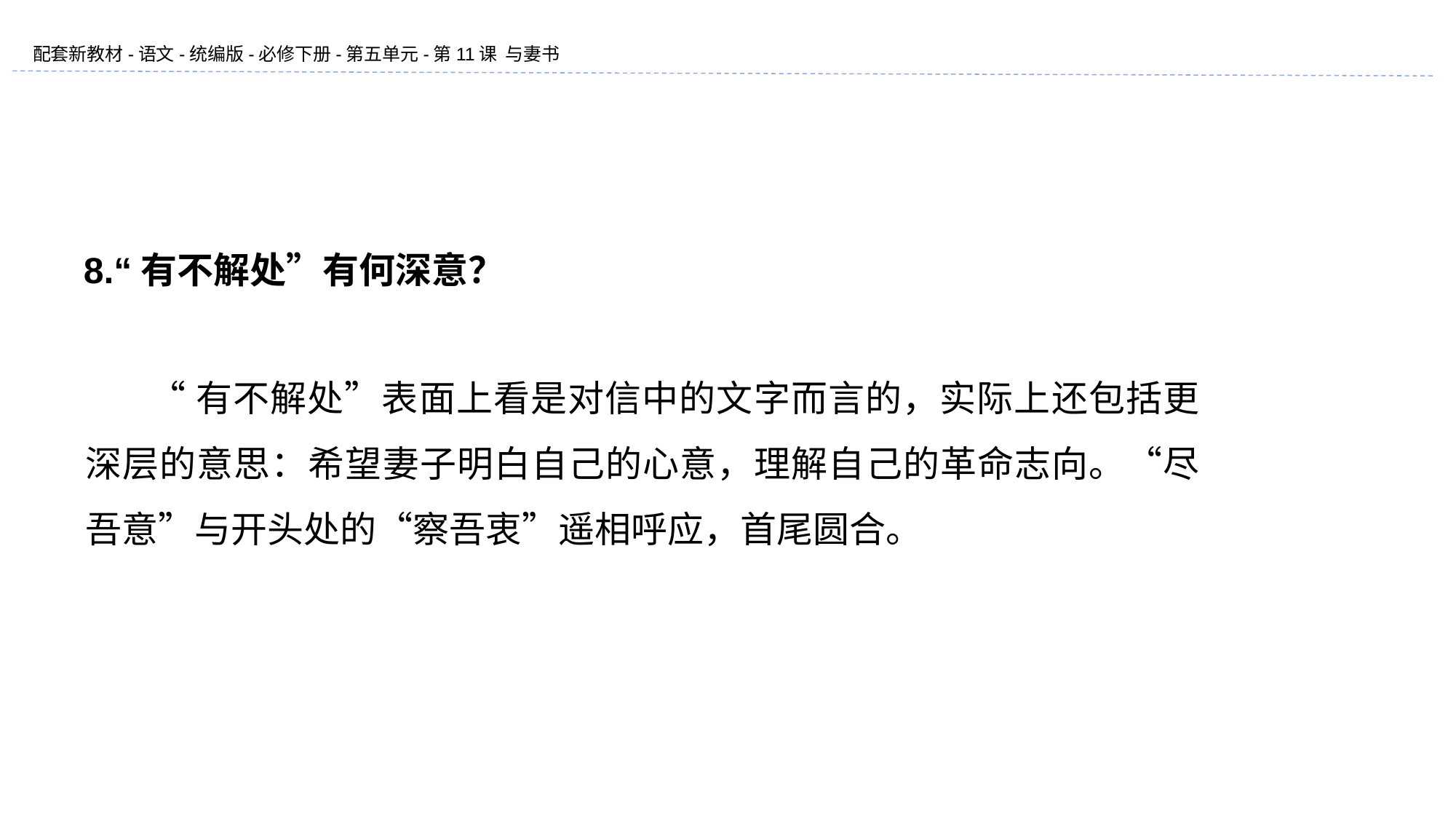

8.“有不解处”有何深意？
“有不解处”表面上看是对信中的文字而言的，实际上还包括更深层的意思：希望妻子明白自己的心意，理解自己的革命志向。“尽吾意”与开头处的“察吾衷”遥相呼应，首尾圆合。